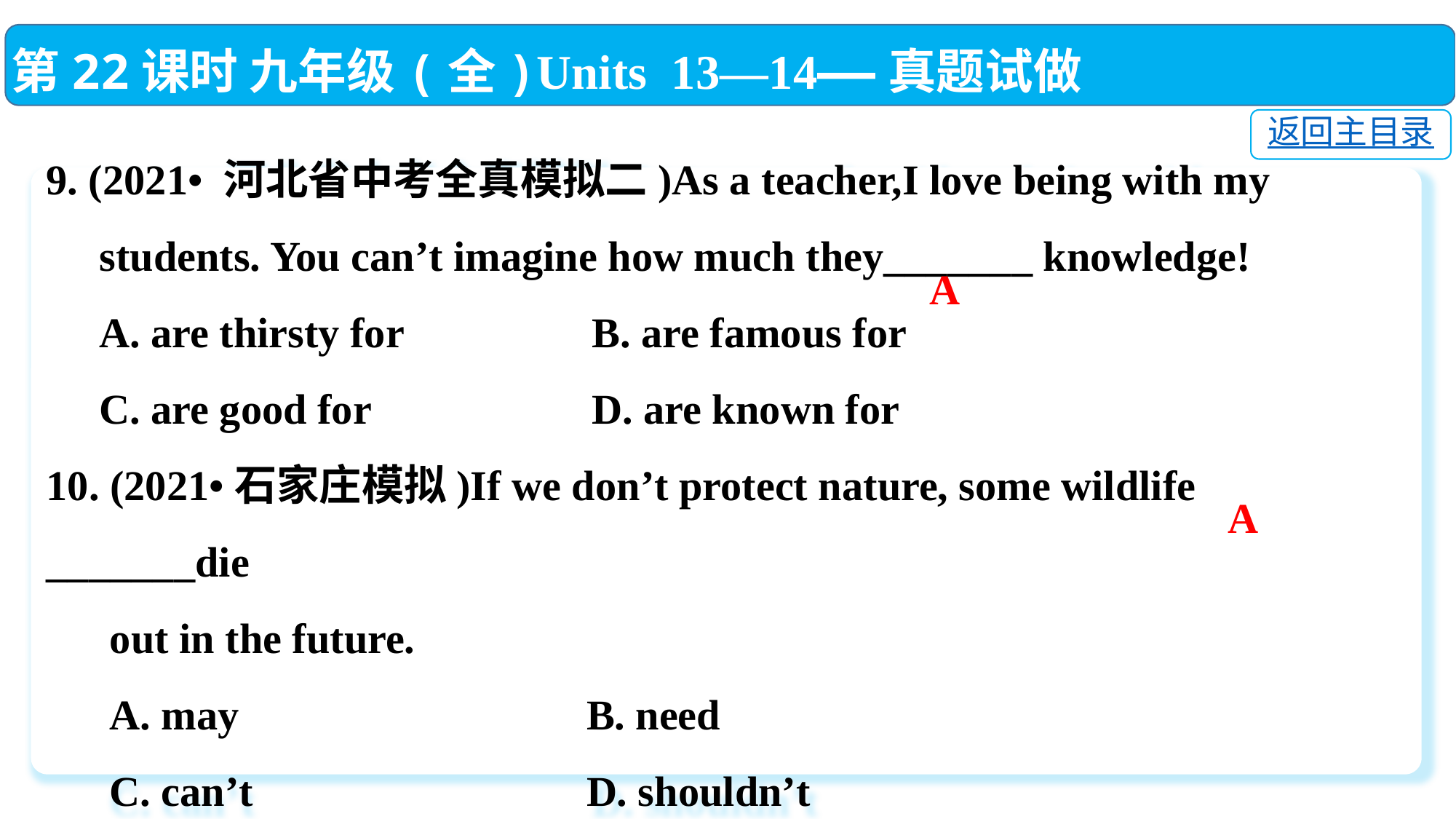

第22课时 九年级(全)Units  13—14——真题试做
返回主目录

9. (2021• 河北省中考全真模拟二)As a teacher,I love being with my
     students. You can’t imagine how much they_______ knowledge!
     A. are thirsty for　　	B. are famous for
     C. are good for　　　	D. are known for
10. (2021•石家庄模拟)If we don’t protect nature, some wildlife _______die
      out in the future.
      A. may　 	                     B. need
      C. can’t　 	                     D. shouldn’t

A
A